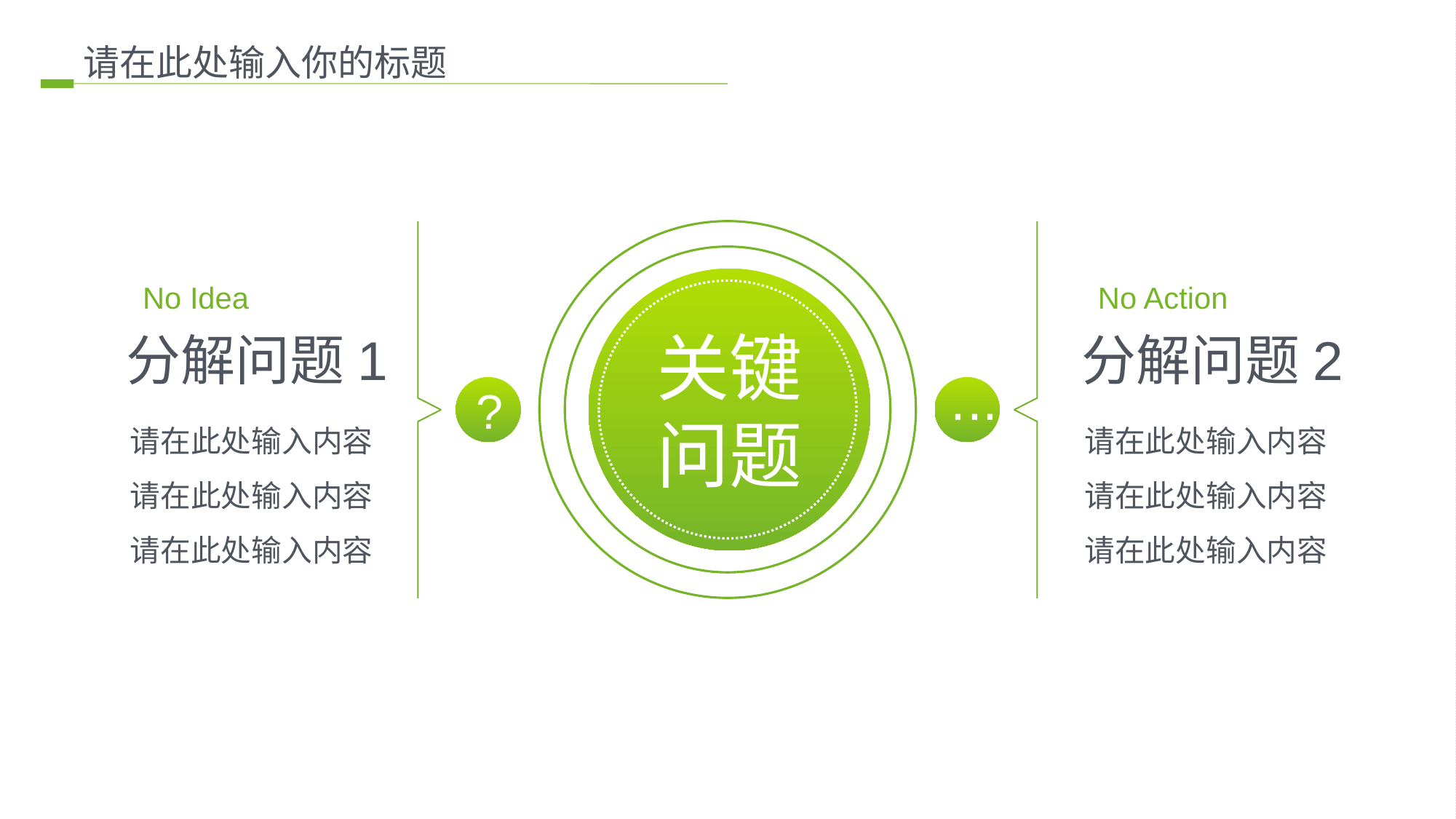

请在此处输入你的标题

No Idea
No Action

关键
问题
分解问题1
分解问题2
?

·
·
·
请在此处输入内容
请在此处输入内容
请在此处输入内容
请在此处输入内容
请在此处输入内容
请在此处输入内容